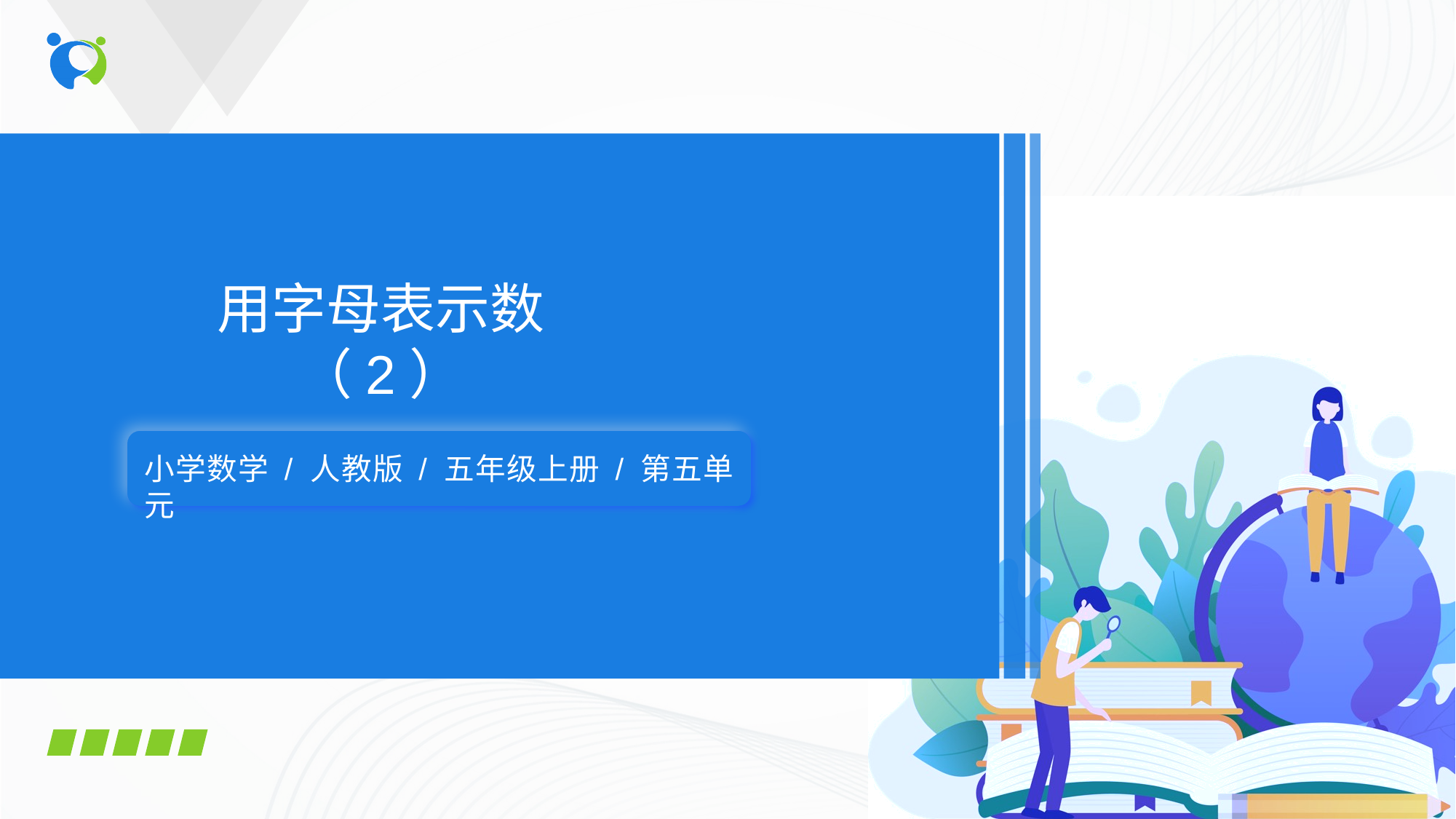

用字母表示数（2）

小学数学 / 人教版 / 五年级上册 / 第五单元